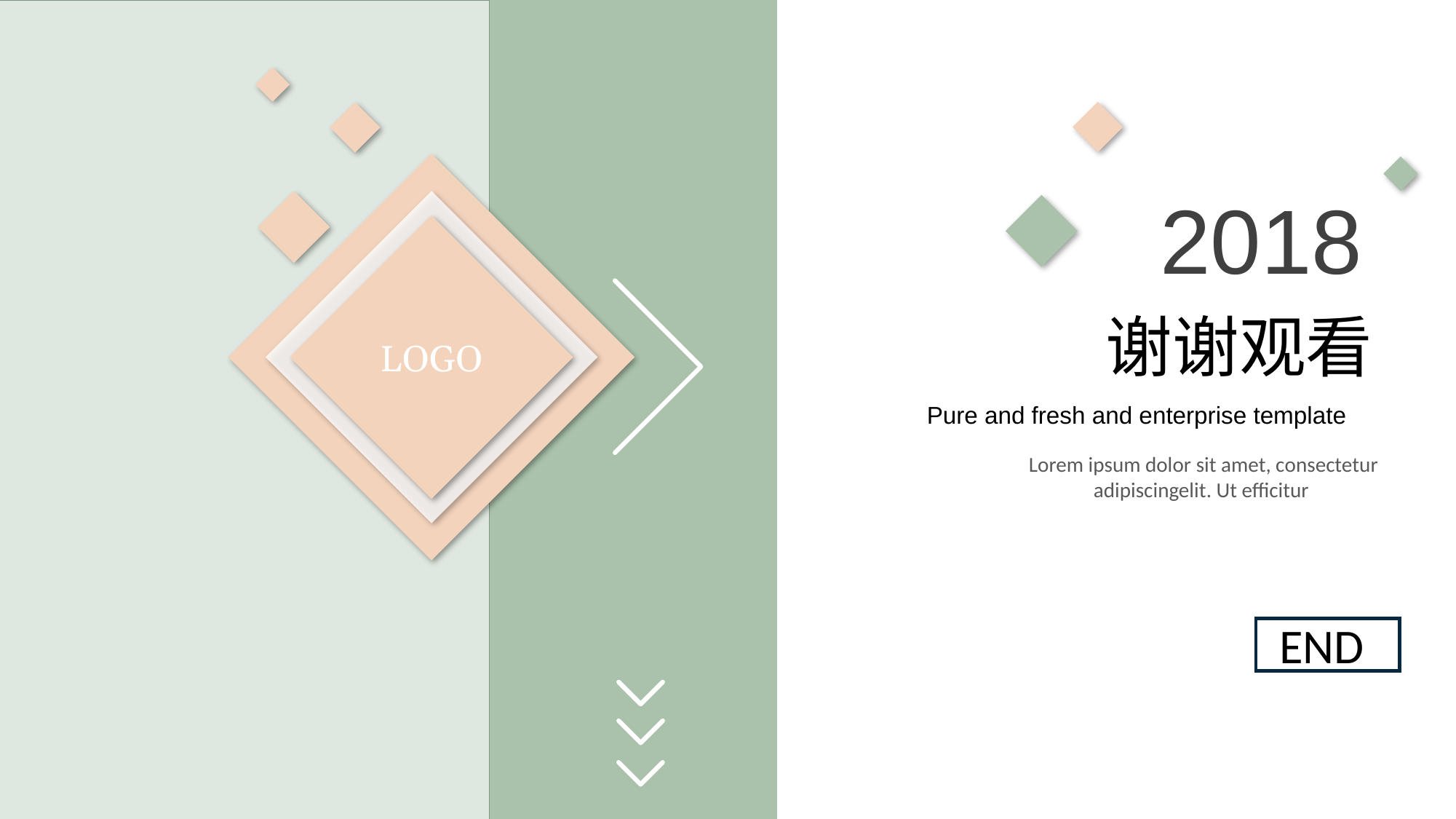

2018

LOGO
谢谢观看
Pure and fresh and enterprise template
Lorem ipsum dolor sit amet, consectetur adipiscingelit. Ut efficitur
END